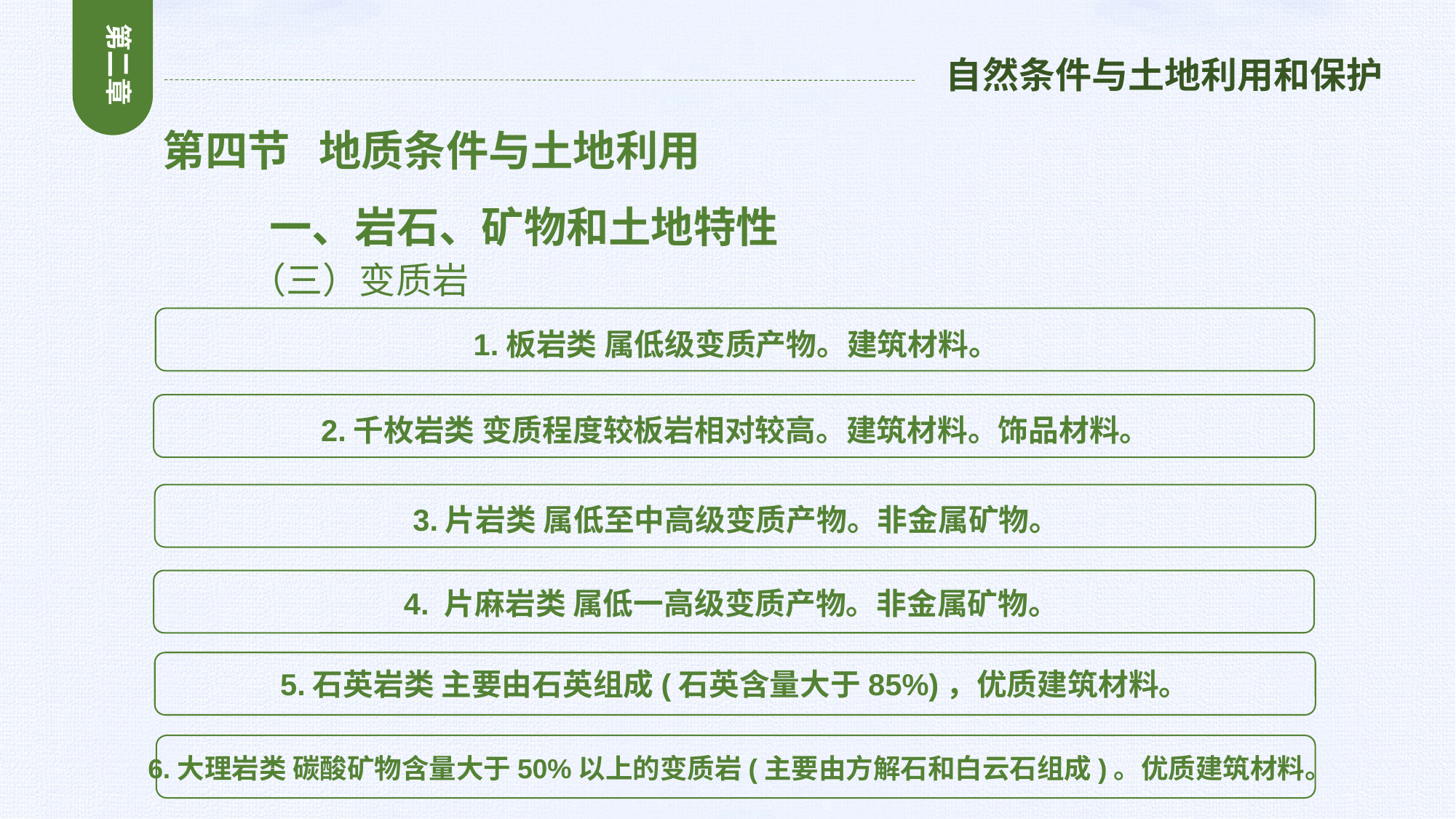

第二章
自然条件与土地利用和保护
第四节   地质条件与土地利用
          一、岩石、矿物和土地特性
        （三）变质岩

1.板岩类 属低级变质产物。建筑材料。

2.千枚岩类 变质程度较板岩相对较高。建筑材料。饰品材料。

3.片岩类 属低至中高级变质产物。非金属矿物。

4. 片麻岩类 属低一高级变质产物。非金属矿物。

5.石英岩类 主要由石英组成(石英含量大于85%)，优质建筑材料。

6.大理岩类 碳酸矿物含量大于50%以上的变质岩(主要由方解石和白云石组成)。优质建筑材料。